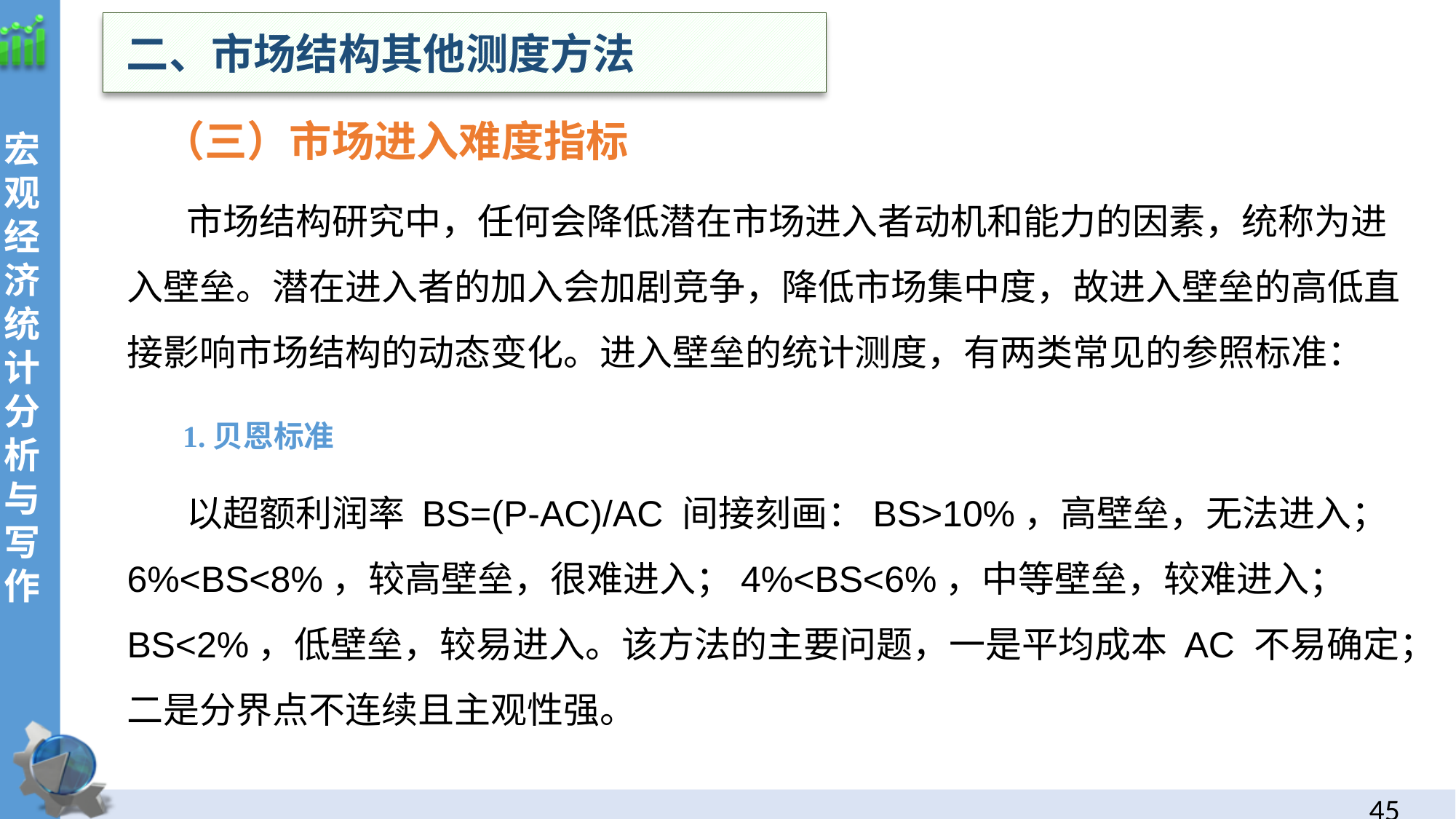

二、市场结构其他测度方法

（三）市场进入难度指标
             市场结构研究中，任何会降低潜在市场进入者动机和能力的因素，统称为进入壁垒。潜在进入者的加入会加剧竞争，降低市场集中度，故进入壁垒的高低直接影响市场结构的动态变化。进入壁垒的统计测度，有两类常见的参照标准：
            1.贝恩标准
             以超额利润率 BS=(P-AC)/AC 间接刻画：BS>10%，高壁垒，无法进入；6%<BS<8%，较高壁垒，很难进入；4%<BS<6%，中等壁垒，较难进入；BS<2%，低壁垒，较易进入。该方法的主要问题，一是平均成本 AC 不易确定；二是分界点不连续且主观性强。

45